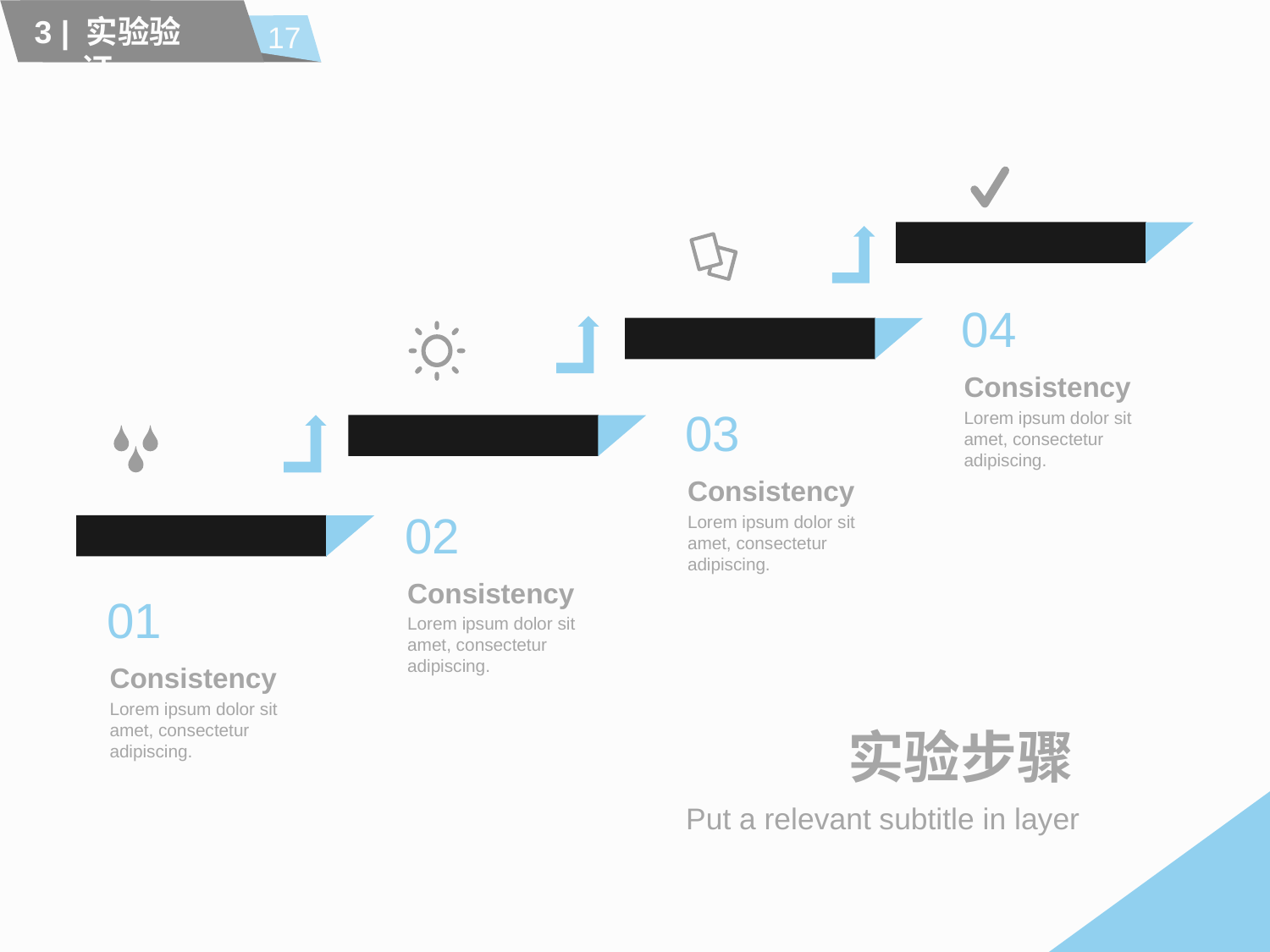

17
3 | 实验验证

04
Consistency
Lorem ipsum dolor sit amet, consectetur adipiscing.

03
Consistency
Lorem ipsum dolor sit amet, consectetur adipiscing.

02
Consistency
Lorem ipsum dolor sit amet, consectetur adipiscing.

01
Consistency
Lorem ipsum dolor sit amet, consectetur adipiscing.

# 实验步骤
Put a relevant subtitle in layer